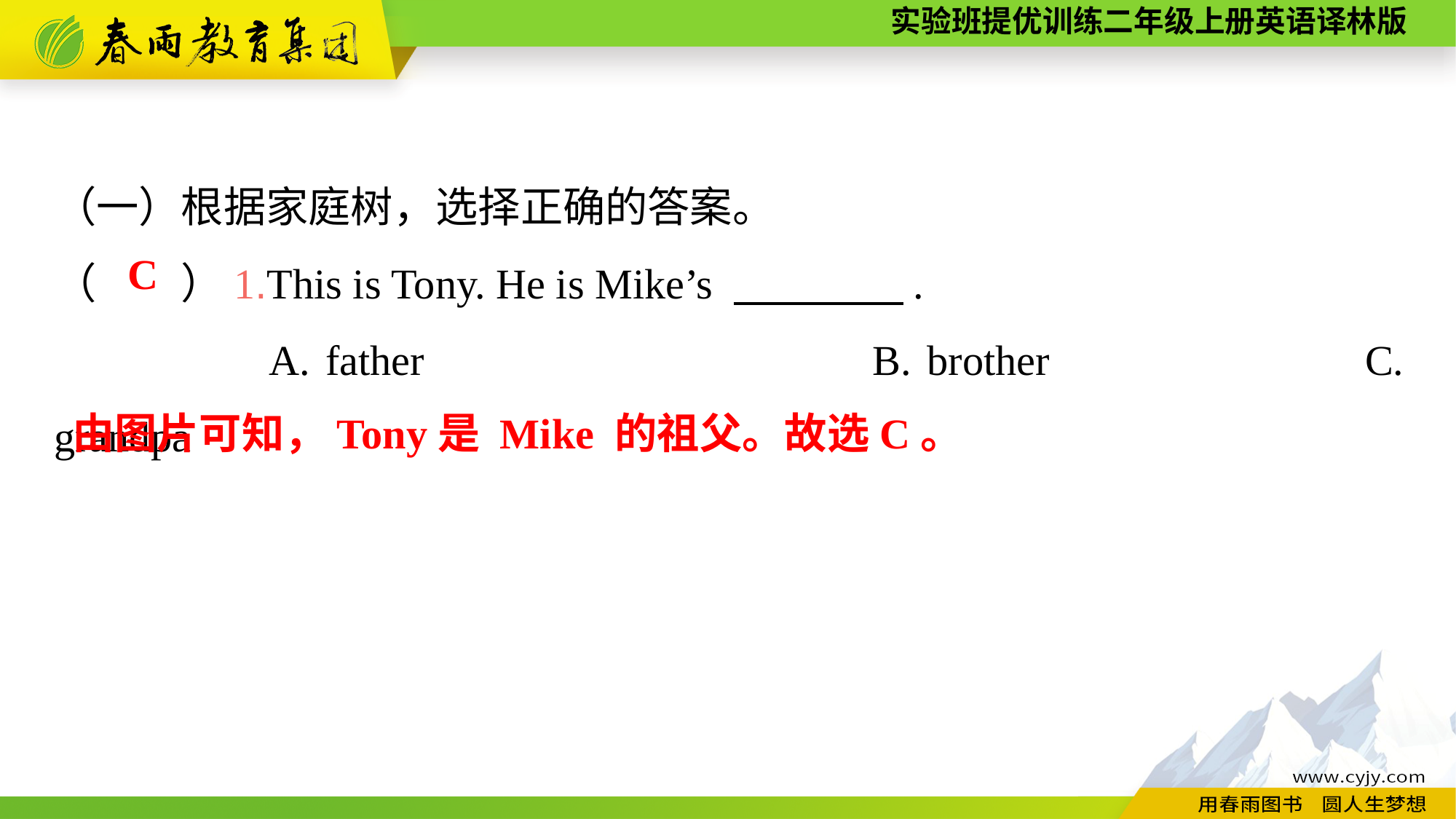

（一）根据家庭树，选择正确的答案。
（　　）1.This is Tony. He is Mike’s 　　　　.
A. father　　　　   		B. brother　　　　       C. grandpa
C
由图片可知，Tony是 Mike 的祖父。故选C。